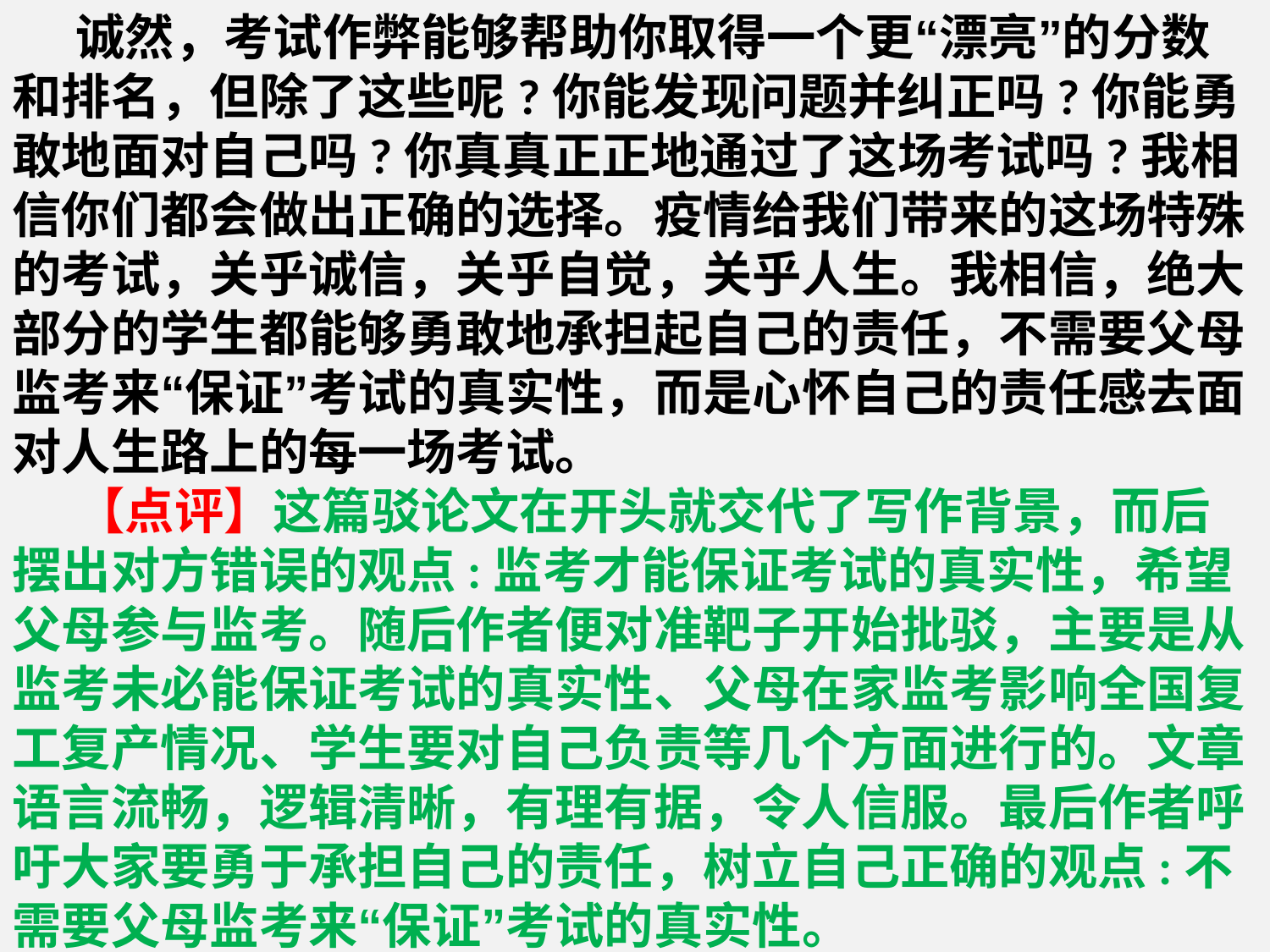

诚然，考试作弊能够帮助你取得一个更“漂亮”的分数和排名，但除了这些呢?你能发现问题并纠正吗?你能勇敢地面对自己吗?你真真正正地通过了这场考试吗?我相信你们都会做出正确的选择。疫情给我们带来的这场特殊的考试，关乎诚信，关乎自觉，关乎人生。我相信，绝大部分的学生都能够勇敢地承担起自己的责任，不需要父母监考来“保证”考试的真实性，而是心怀自己的责任感去面对人生路上的每一场考试。
【点评】这篇驳论文在开头就交代了写作背景，而后摆出对方错误的观点:监考才能保证考试的真实性，希望父母参与监考。随后作者便对准靶子开始批驳，主要是从监考未必能保证考试的真实性、父母在家监考影响全国复工复产情况、学生要对自己负责等几个方面进行的。文章语言流畅，逻辑清晰，有理有据，令人信服。最后作者呼吁大家要勇于承担自己的责任，树立自己正确的观点:不需要父母监考来“保证”考试的真实性。